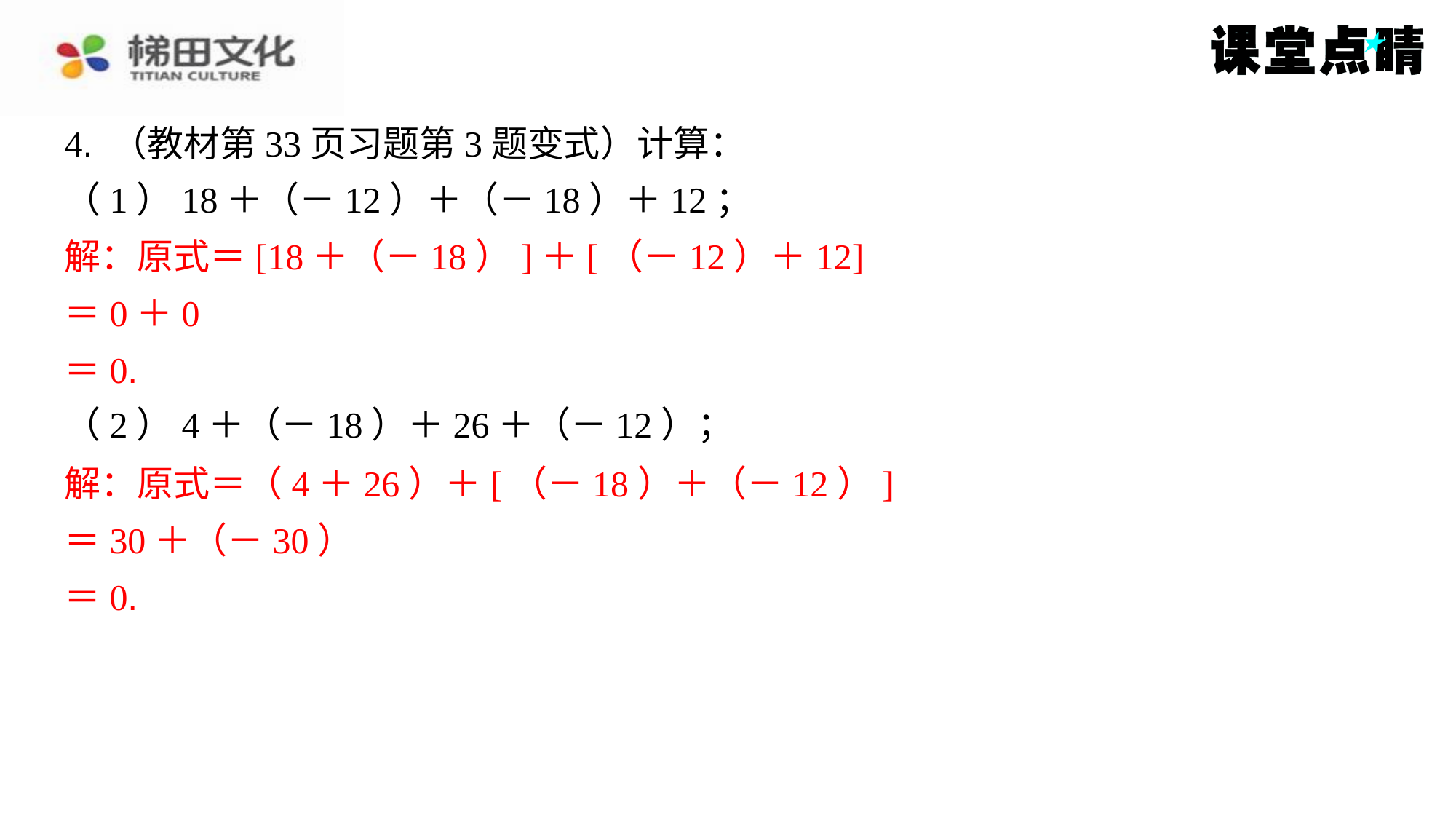

4. （教材第33页习题第3题变式）计算：
（1）18＋（－12）＋（－18）＋12；
解：原式＝[18＋（－18）]＋[（－12）＋12]
＝0＋0
＝0.
（2）4＋（－18）＋26＋（－12）；
解：原式＝（4＋26）＋[（－18）＋（－12）]
＝30＋（－30）
＝0.
解：原式＝[18＋（－18）]＋[（－12）＋12]
＝0＋0
＝0.
解：原式＝（4＋26）＋[（－18）＋（－12）]
＝30＋（－30）
＝0.